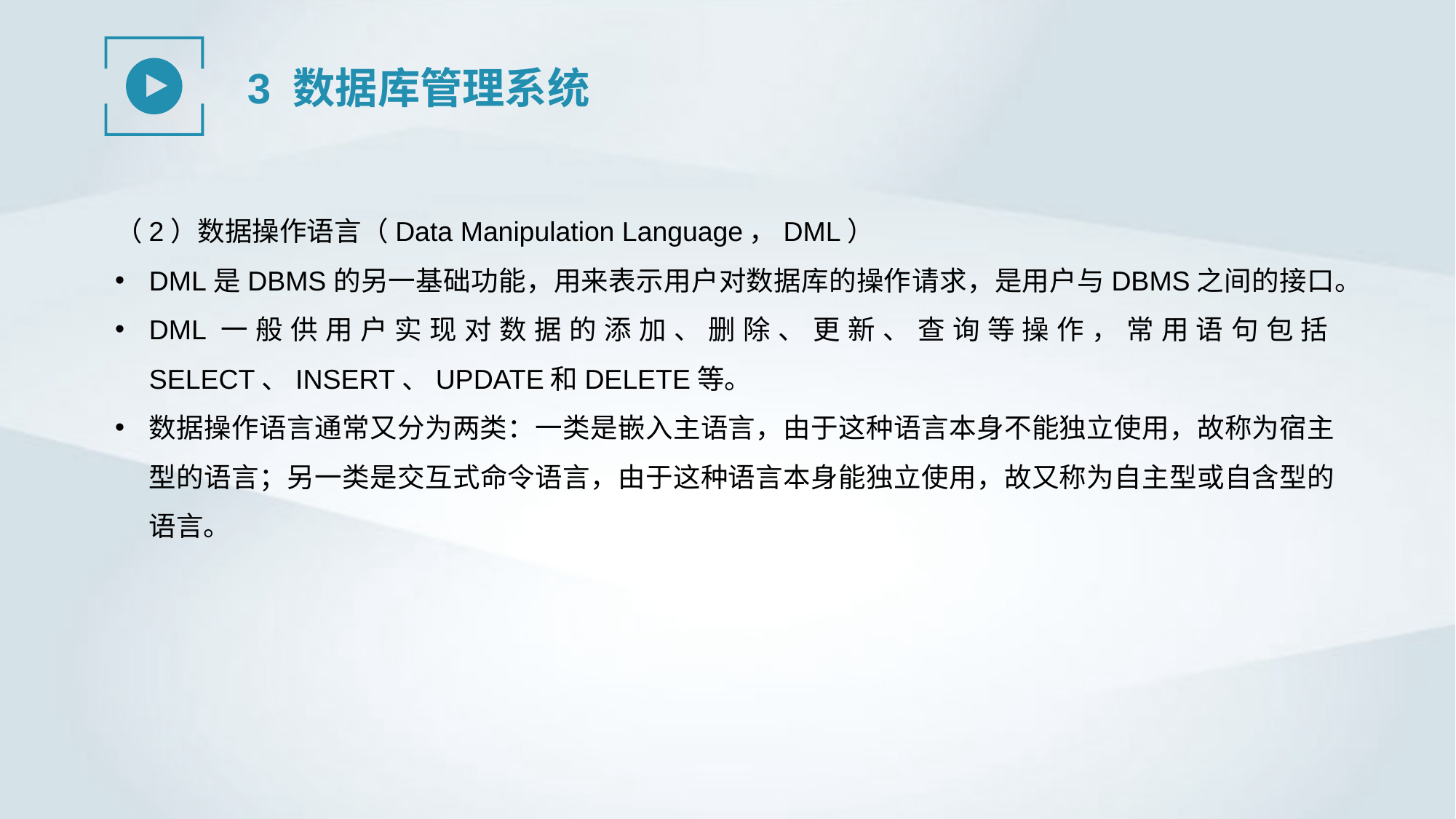

3 数据库管理系统
（2）数据操作语言（Data Manipulation Language，DML）
DML是DBMS的另一基础功能，用来表示用户对数据库的操作请求，是用户与DBMS之间的接口。
DML一般供用户实现对数据的添加、删除、更新、查询等操作，常用语句包括SELECT、INSERT、UPDATE和DELETE等。
数据操作语言通常又分为两类：一类是嵌入主语言，由于这种语言本身不能独立使用，故称为宿主型的语言；另一类是交互式命令语言，由于这种语言本身能独立使用，故又称为自主型或自含型的语言。